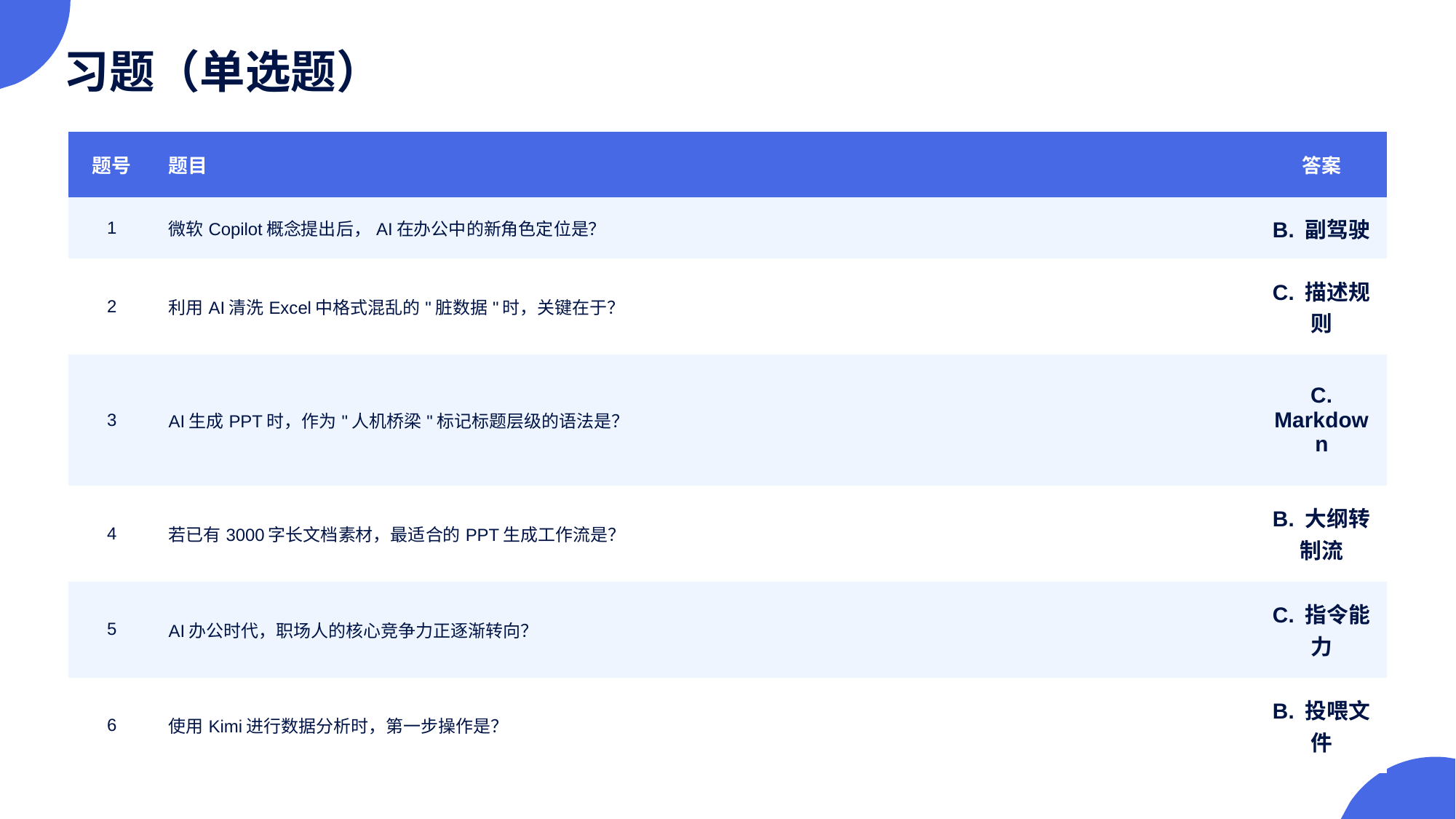

习题（单选题）
| 题号 | 题目 | 答案 |
| --- | --- | --- |
| 1 | 微软Copilot概念提出后，AI在办公中的新角色定位是？ | B. 副驾驶 |
| 2 | 利用AI清洗Excel中格式混乱的"脏数据"时，关键在于？ | C. 描述规则 |
| 3 | AI生成PPT时，作为"人机桥梁"标记标题层级的语法是？ | C. Markdown |
| 4 | 若已有3000字长文档素材，最适合的PPT生成工作流是？ | B. 大纲转制流 |
| 5 | AI办公时代，职场人的核心竞争力正逐渐转向？ | C. 指令能力 |
| 6 | 使用Kimi进行数据分析时，第一步操作是？ | B. 投喂文件 |